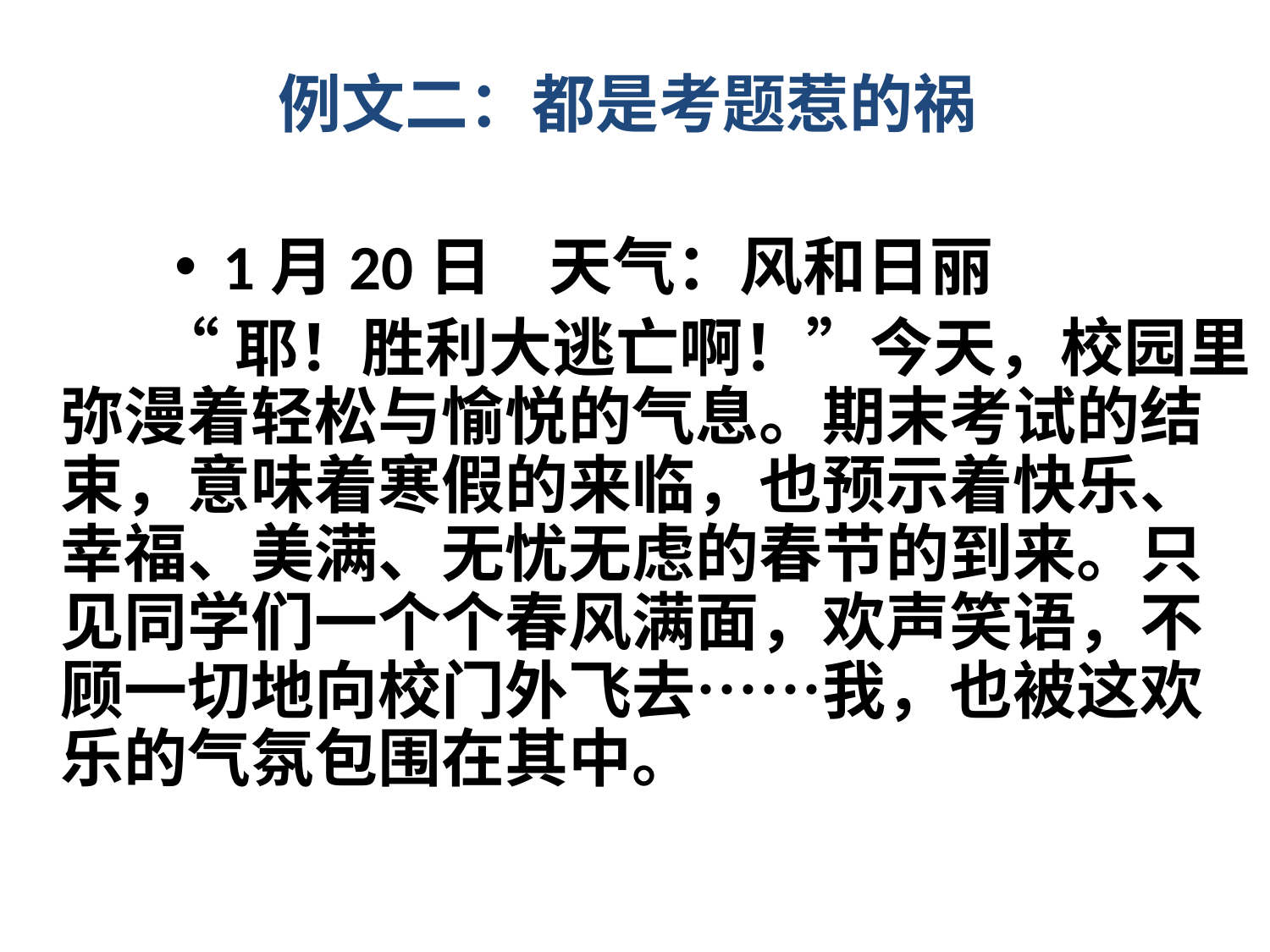

例文二：都是考题惹的祸

1月20日    天气：风和日丽
          “耶！胜利大逃亡啊！”今天，校园里弥漫着轻松与愉悦的气息。期末考试的结束，意味着寒假的来临，也预示着快乐、幸福、美满、无忧无虑的春节的到来。只见同学们一个个春风满面，欢声笑语，不顾一切地向校门外飞去……我，也被这欢乐的气氛包围在其中。